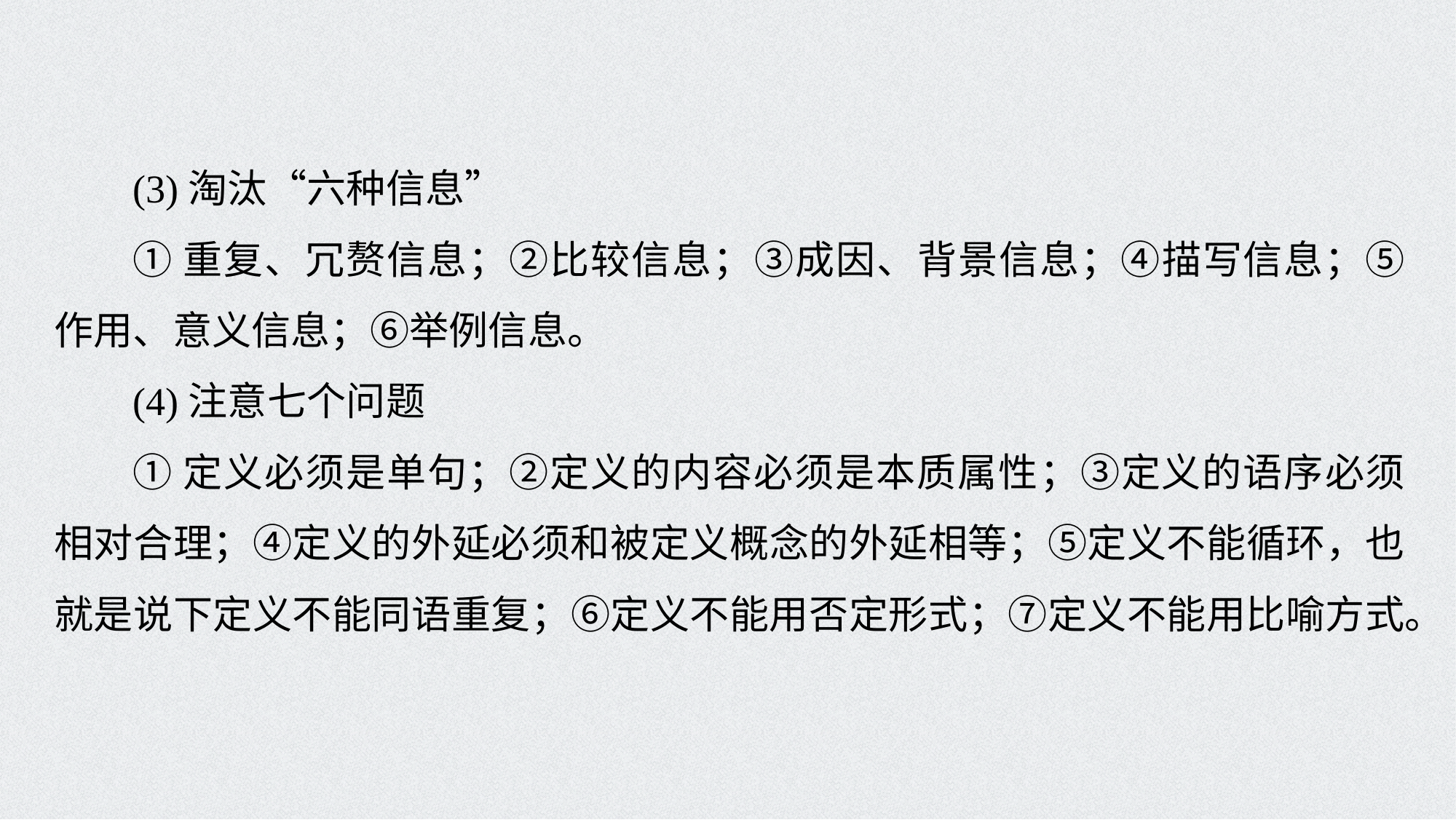

(3)淘汰“六种信息”
①重复、冗赘信息；②比较信息；③成因、背景信息；④描写信息；⑤作用、意义信息；⑥举例信息。
(4)注意七个问题
①定义必须是单句；②定义的内容必须是本质属性；③定义的语序必须相对合理；④定义的外延必须和被定义概念的外延相等；⑤定义不能循环，也就是说下定义不能同语重复；⑥定义不能用否定形式；⑦定义不能用比喻方式。